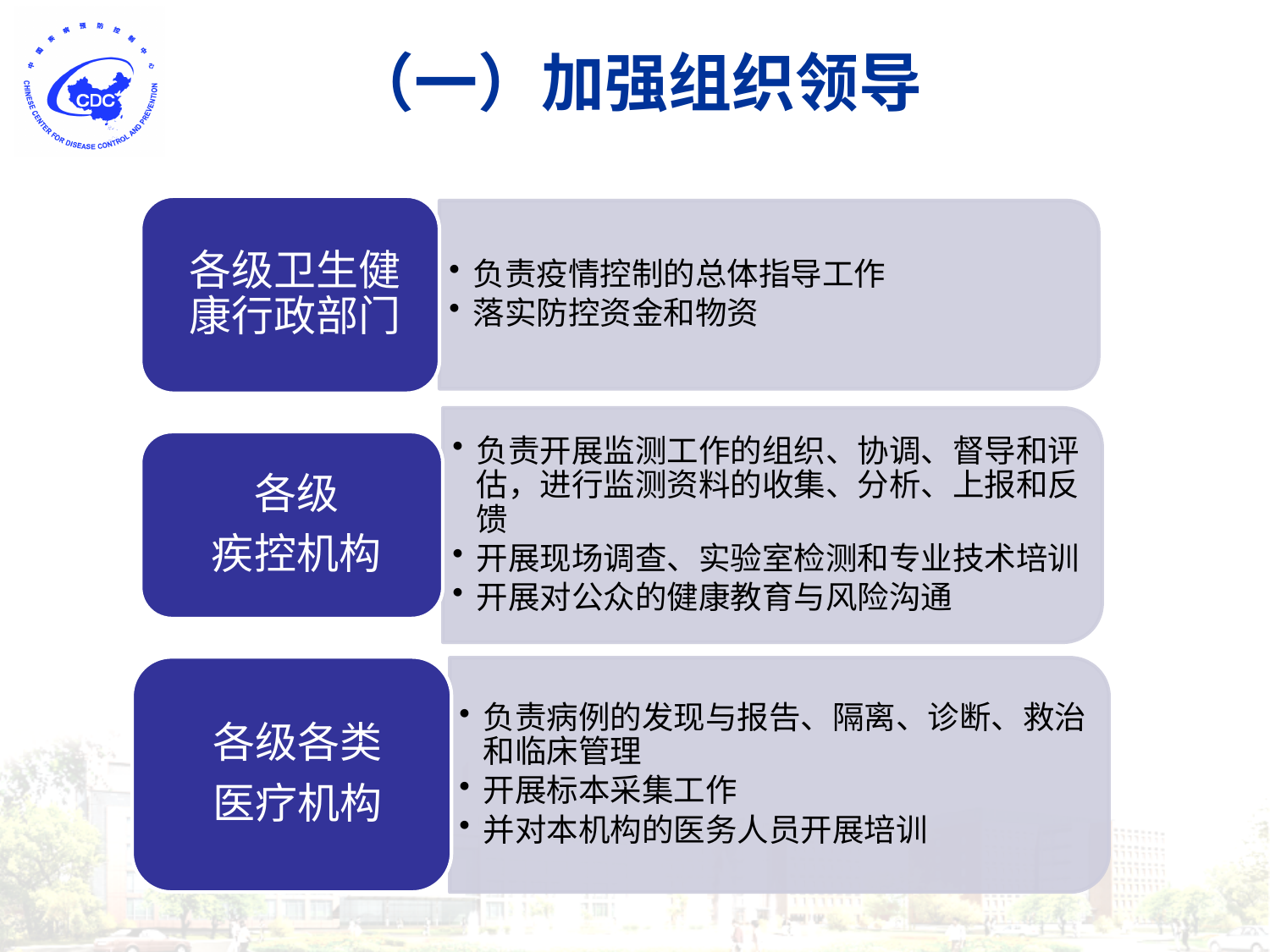

# （一）加强组织领导
负责疫情控制的总体指导工作
落实防控资金和物资
各级卫生健康行政部门
负责开展监测工作的组织、协调、督导和评估，进行监测资料的收集、分析、上报和反馈
开展现场调查、实验室检测和专业技术培训
开展对公众的健康教育与风险沟通
各级
疾控机构
负责病例的发现与报告、隔离、诊断、救治和临床管理
开展标本采集工作
并对本机构的医务人员开展培训
各级各类
医疗机构